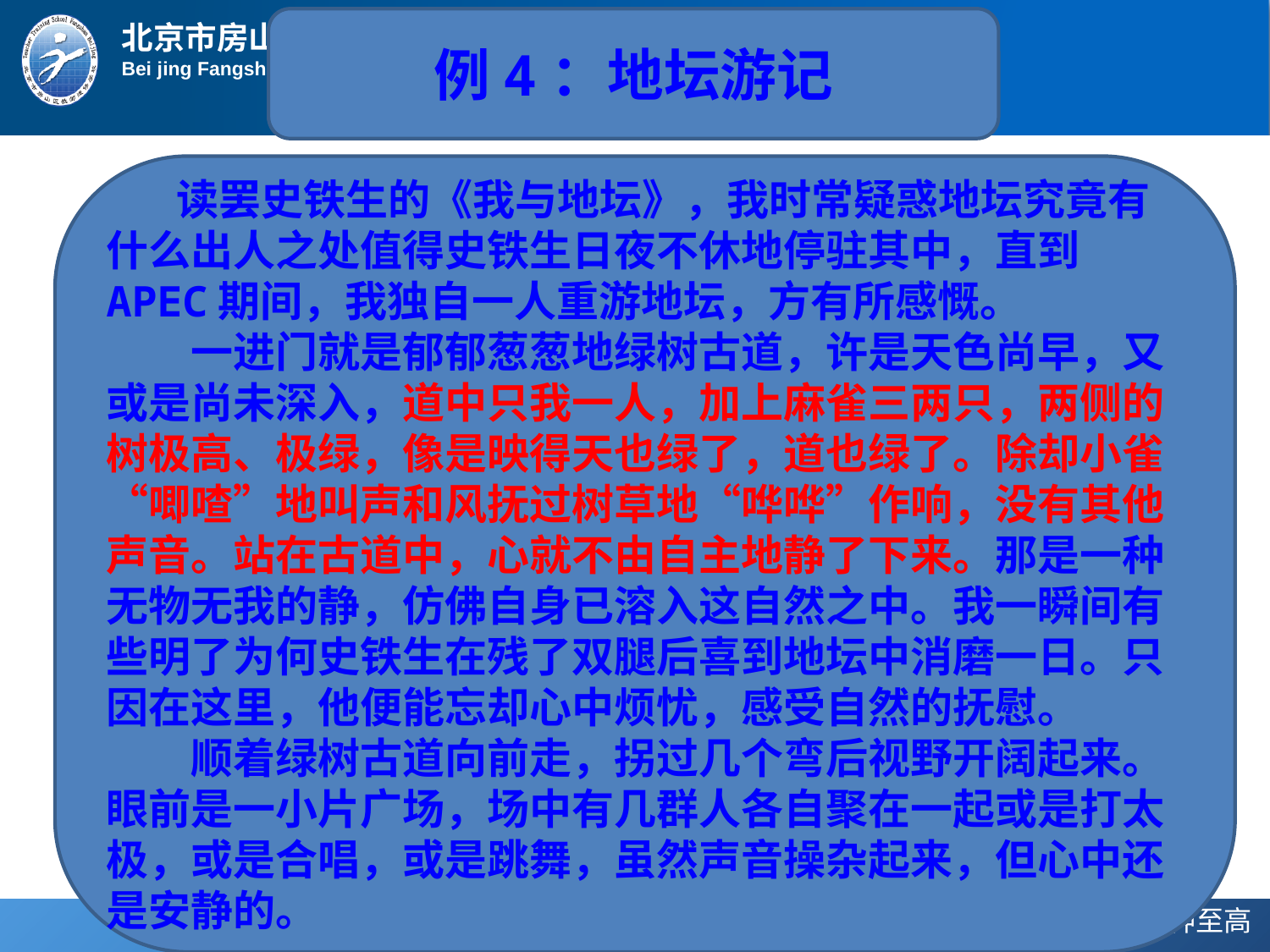

例4：地坛游记
　　读罢史铁生的《我与地坛》，我时常疑惑地坛究竟有什么出人之处值得史铁生日夜不休地停驻其中，直到APEC期间，我独自一人重游地坛，方有所感慨。
　　一进门就是郁郁葱葱地绿树古道，许是天色尚早，又或是尚未深入，道中只我一人，加上麻雀三两只，两侧的树极高、极绿，像是映得天也绿了，道也绿了。除却小雀“唧喳”地叫声和风抚过树草地“哗哗”作响，没有其他声音。站在古道中，心就不由自主地静了下来。那是一种无物无我的静，仿佛自身已溶入这自然之中。我一瞬间有些明了为何史铁生在残了双腿后喜到地坛中消磨一日。只因在这里，他便能忘却心中烦忧，感受自然的抚慰。
　　顺着绿树古道向前走，拐过几个弯后视野开阔起来。眼前是一小片广场，场中有几群人各自聚在一起或是打太极，或是合唱，或是跳舞，虽然声音操杂起来，但心中还是安静的。